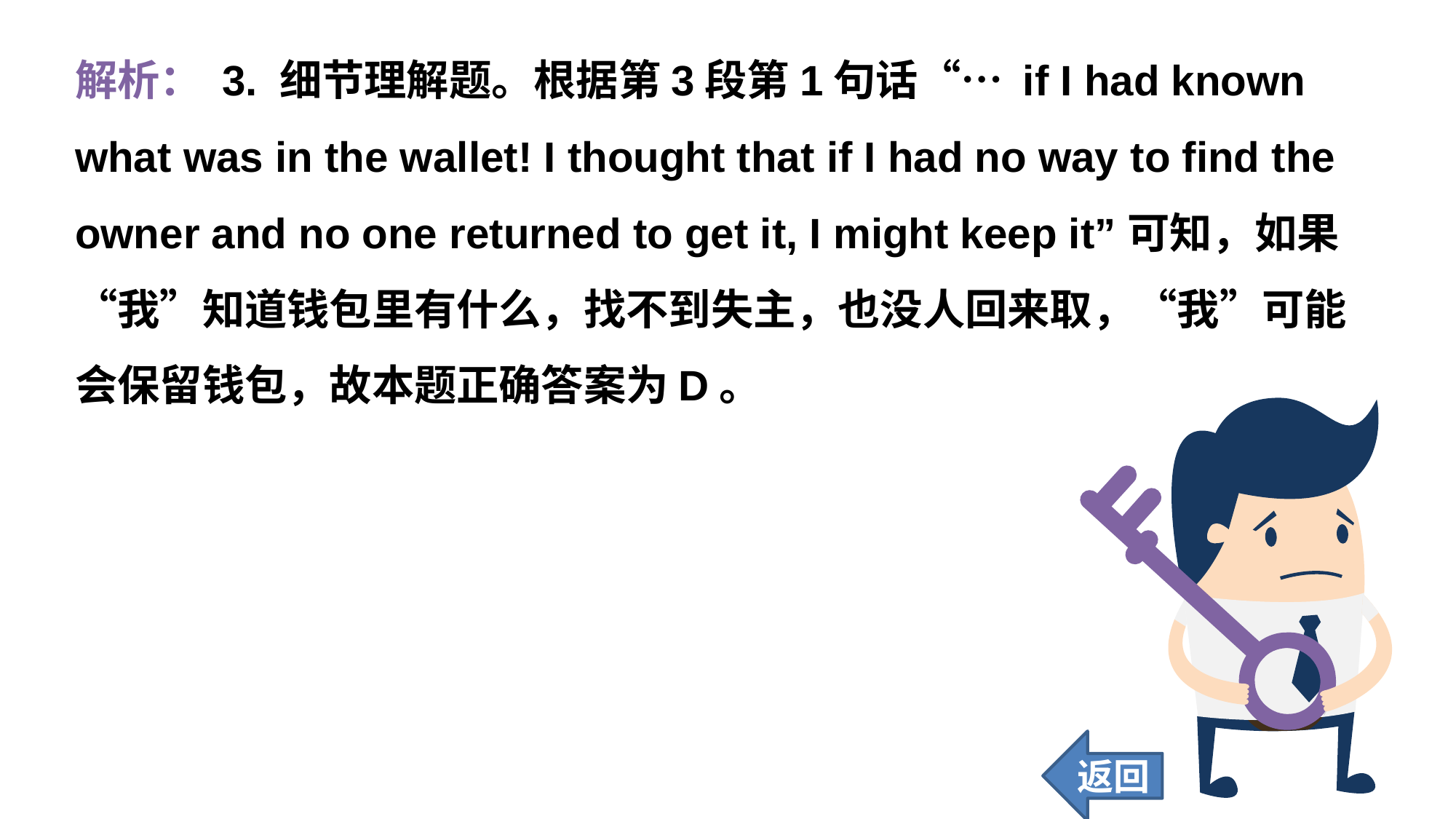

解析： 3. 细节理解题。根据第3段第1句话“… if I had known what was in the wallet! I thought that if I had no way to find the owner and no one returned to get it, I might keep it”可知，如果“我”知道钱包里有什么，找不到失主，也没人回来取，“我”可能会保留钱包，故本题正确答案为D。

返回
119